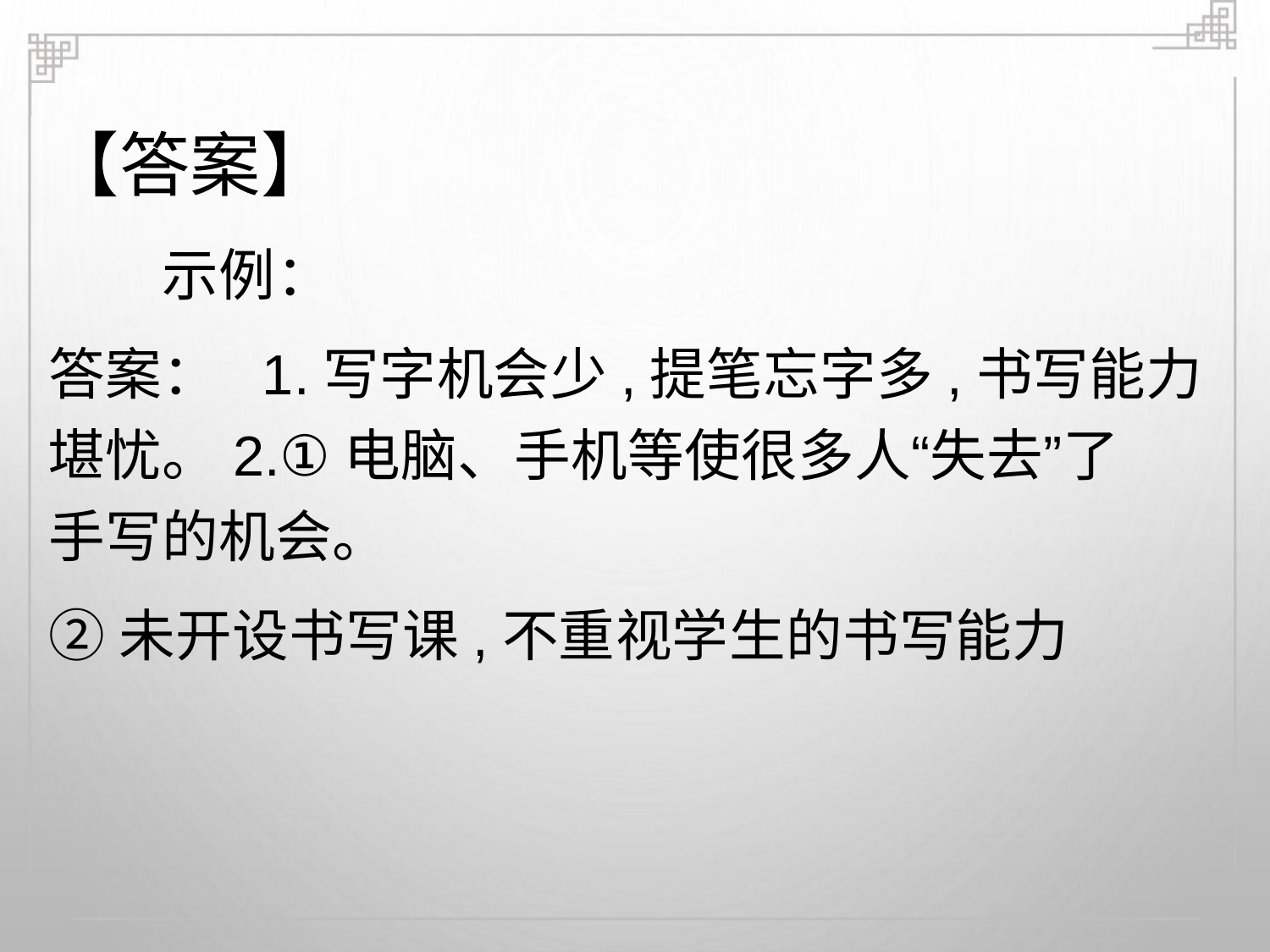

【答案】
示例：
答案： 1.写字机会少,提笔忘字多,书写能力
堪忧。2.①电脑、手机等使很多人“失去”了
手写的机会。
②未开设书写课,不重视学生的书写能力